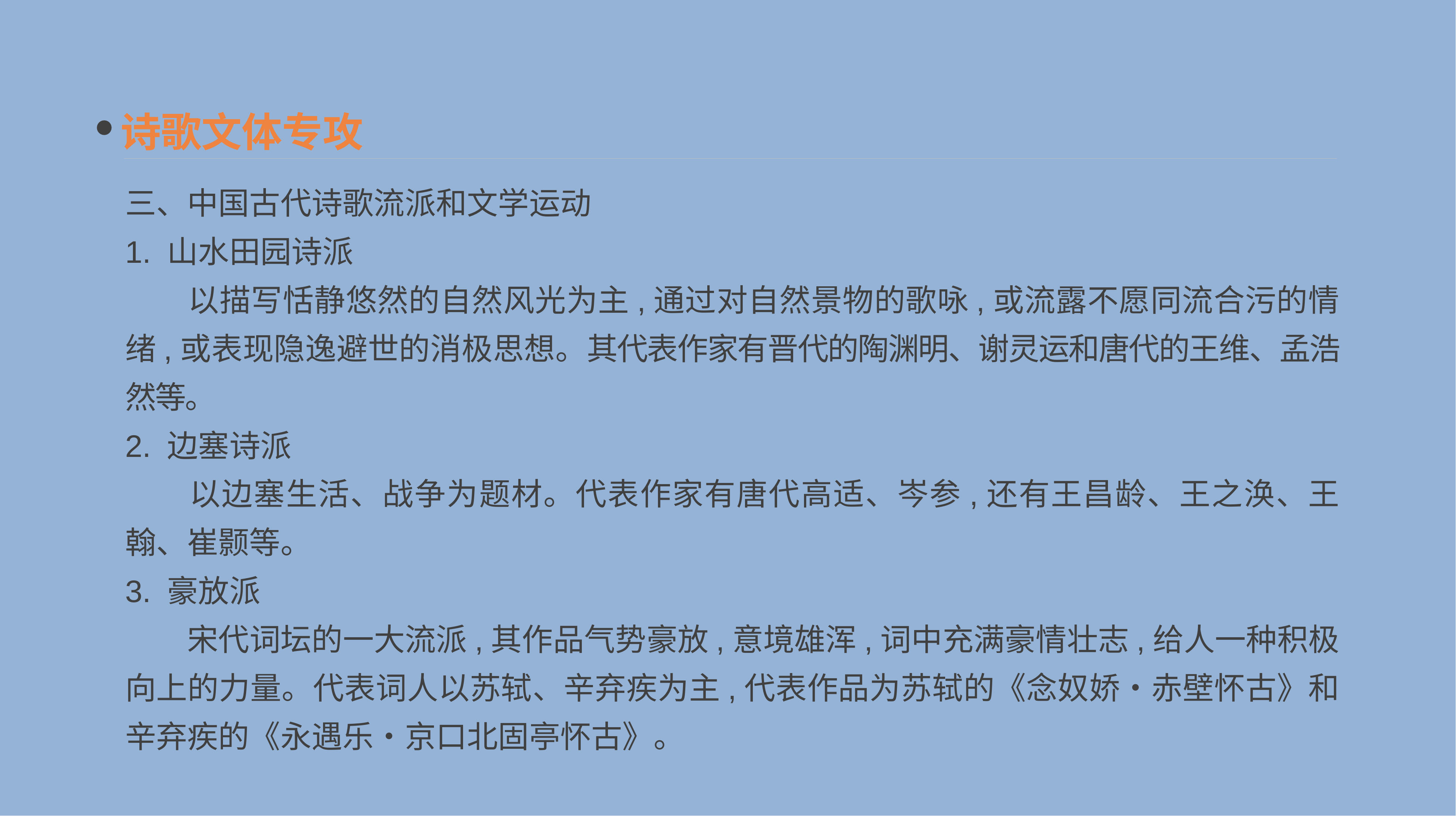

诗歌文体专攻

三、中国古代诗歌流派和文学运动
1. 山水田园诗派
　　以描写恬静悠然的自然风光为主,通过对自然景物的歌咏,或流露不愿同流合污的情绪,或表现隐逸避世的消极思想。其代表作家有晋代的陶渊明、谢灵运和唐代的王维、孟浩然等。
2. 边塞诗派
　　以边塞生活、战争为题材。代表作家有唐代高适、岑参,还有王昌龄、王之涣、王翰、崔颢等。
3. 豪放派
　　宋代词坛的一大流派,其作品气势豪放,意境雄浑,词中充满豪情壮志,给人一种积极向上的力量。代表词人以苏轼、辛弃疾为主,代表作品为苏轼的《念奴娇•赤壁怀古》和辛弃疾的《永遇乐•京口北固亭怀古》。